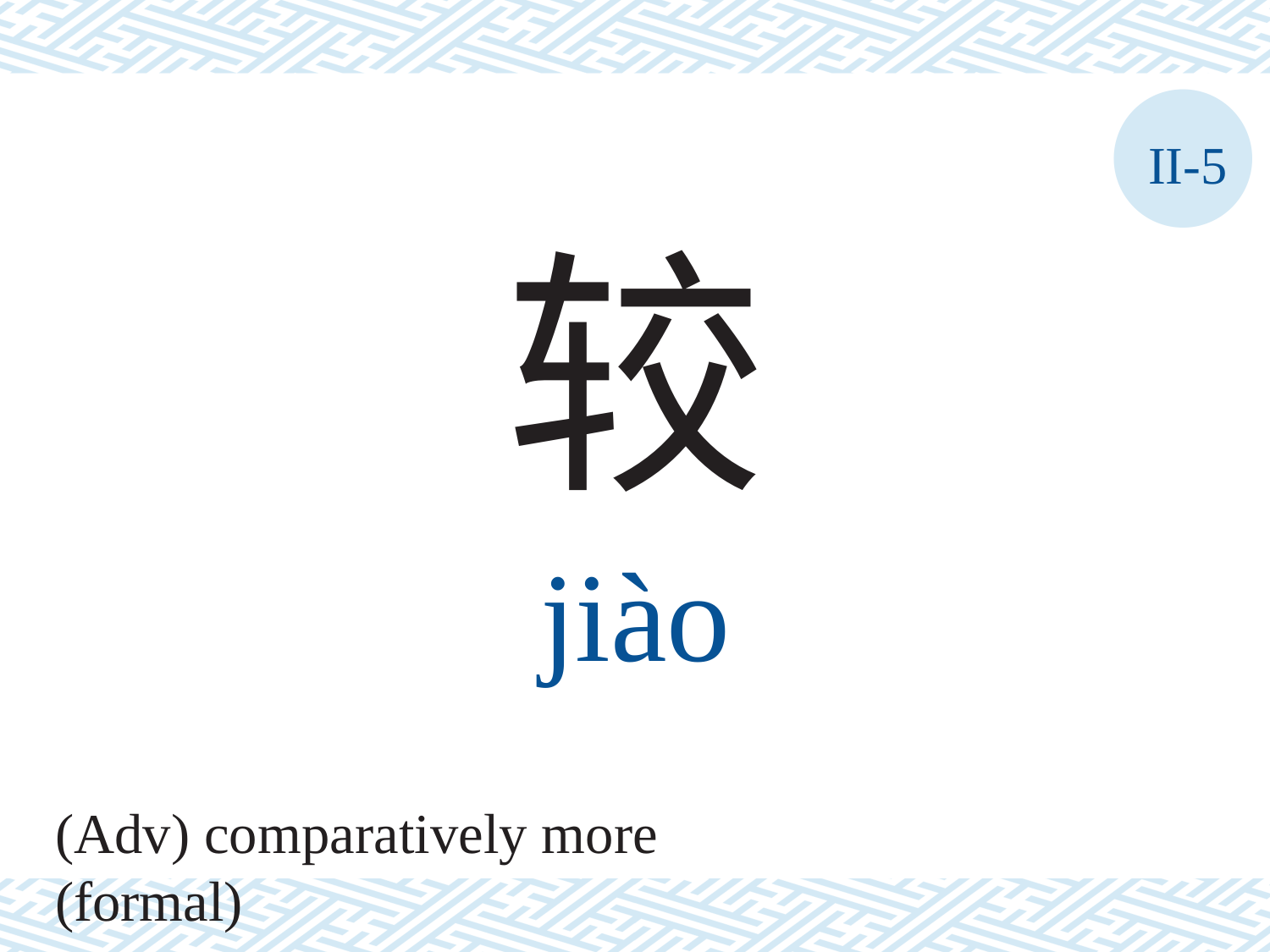

II-5
较
jiào
(Adv) comparatively more (formal)